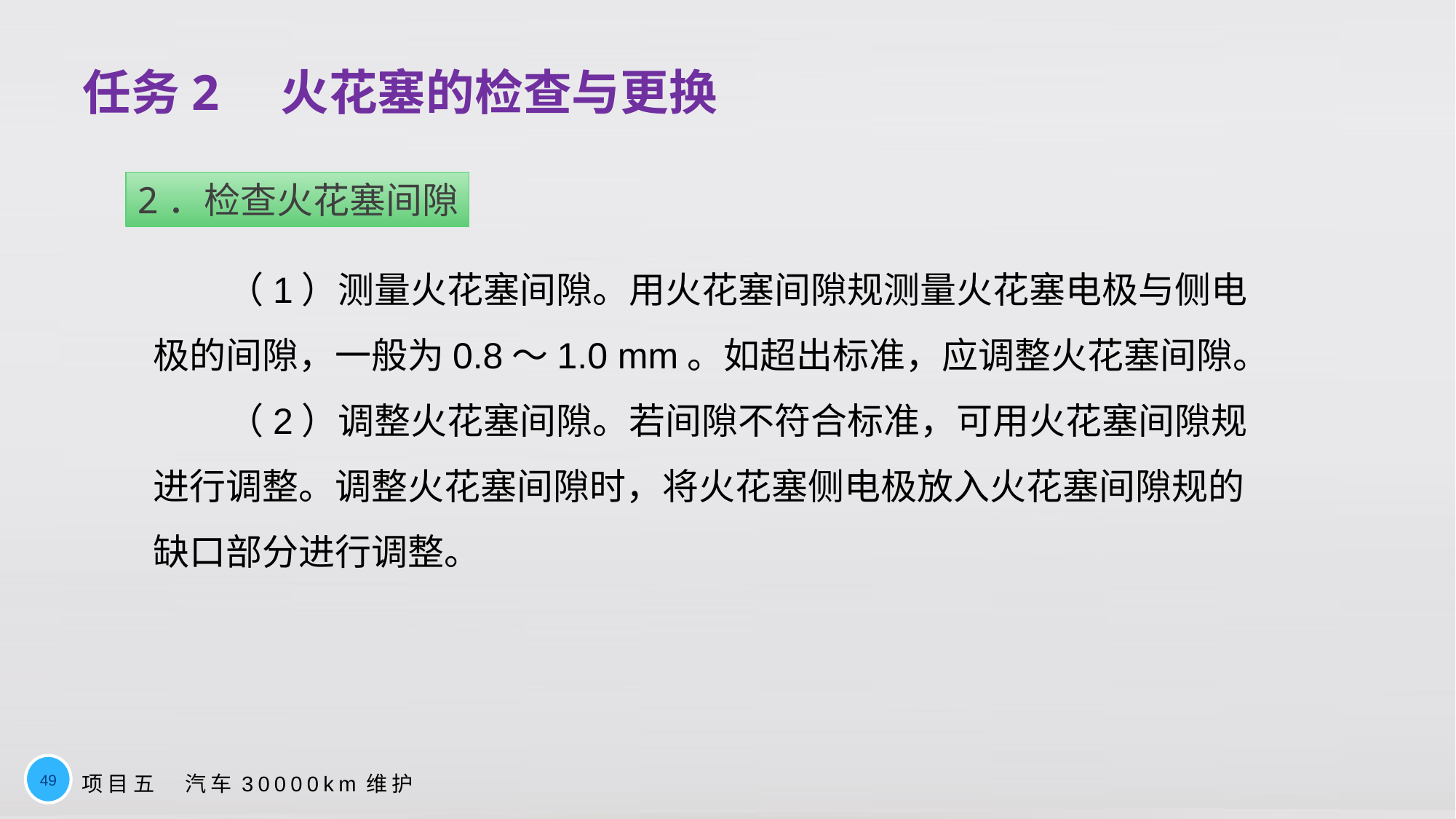

# 任务2　火花塞的检查与更换
2．检查火花塞间隙
（1）测量火花塞间隙。用火花塞间隙规测量火花塞电极与侧电极的间隙，一般为0.8～1.0 mm。如超出标准，应调整火花塞间隙。
（2）调整火花塞间隙。若间隙不符合标准，可用火花塞间隙规进行调整。调整火花塞间隙时，将火花塞侧电极放入火花塞间隙规的缺口部分进行调整。
49